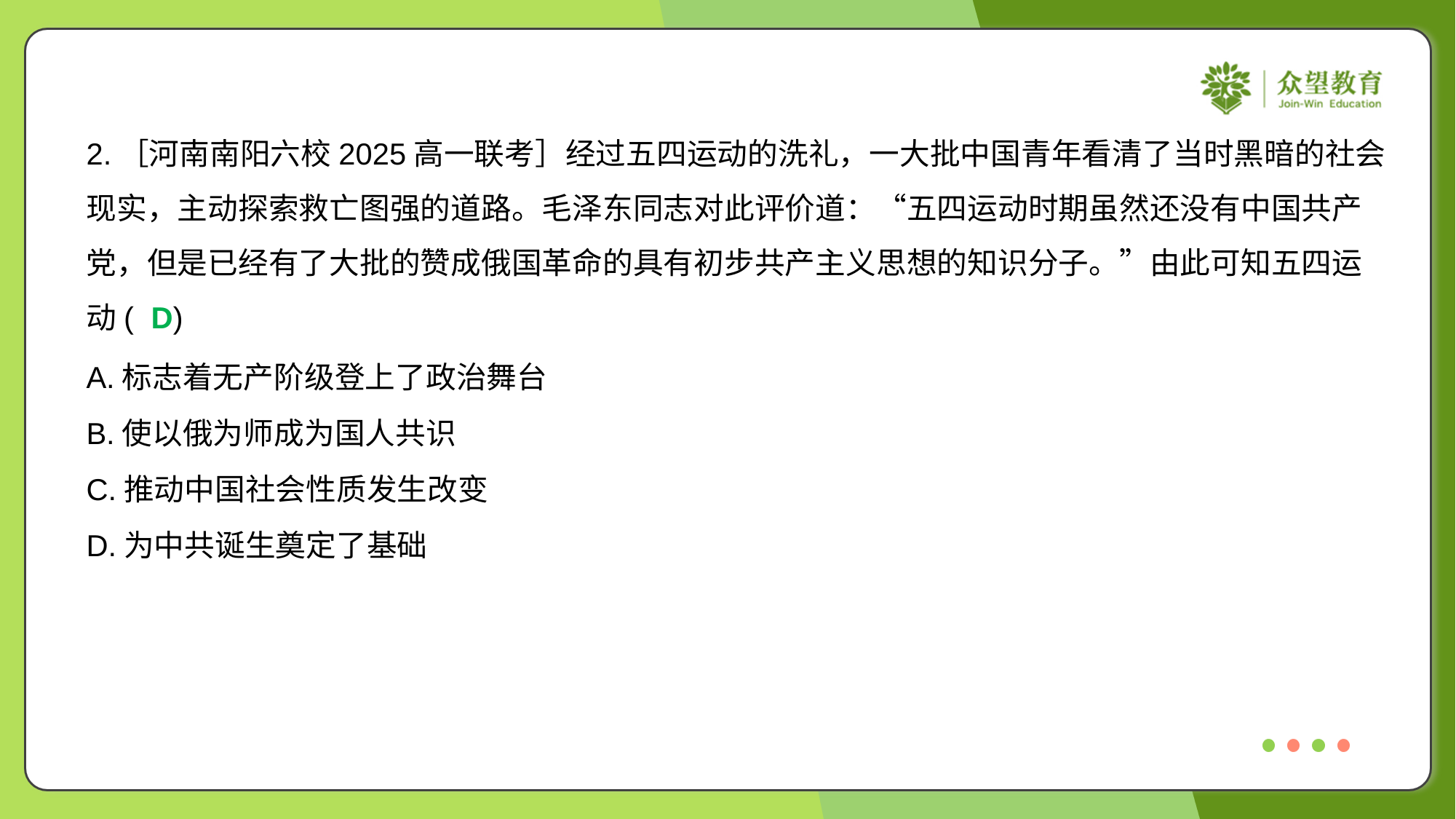

2.［河南南阳六校2025高一联考］经过五四运动的洗礼，一大批中国青年看清了当时黑暗的社会
现实，主动探索救亡图强的道路。毛泽东同志对此评价道：“五四运动时期虽然还没有中国共产
党，但是已经有了大批的赞成俄国革命的具有初步共产主义思想的知识分子。”由此可知五四运
动(     )
D
A.标志着无产阶级登上了政治舞台
B.使以俄为师成为国人共识
C.推动中国社会性质发生改变
D.为中共诞生奠定了基础